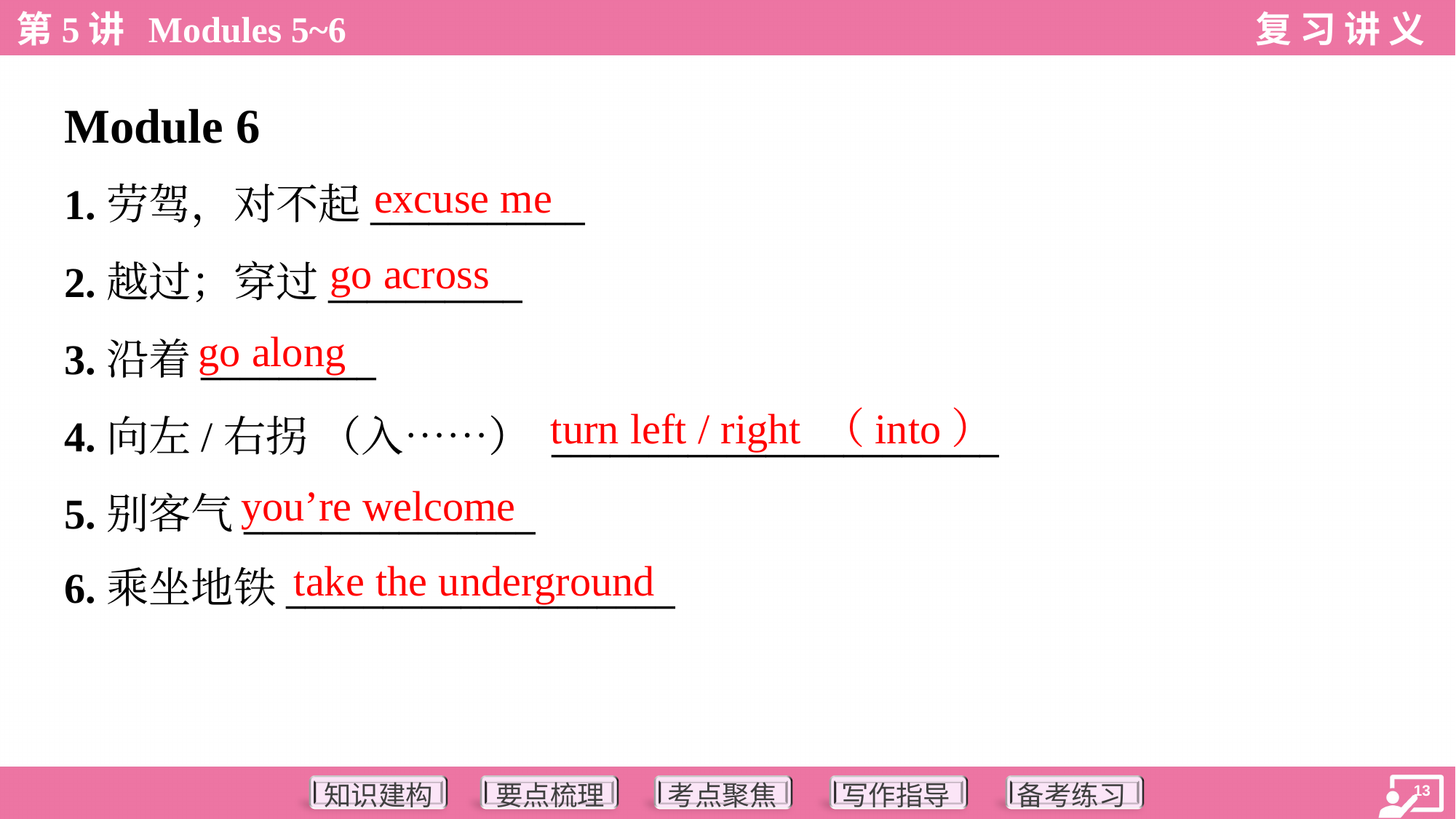

Module 6
excuse me
1.劳驾，对不起___________
2.越过；穿过__________
3.沿着_________
4.向左/右拐 （入……） _______________________
5.别客气_______________
6.乘坐地铁____________________
go across
go along
turn left / right （into）
you’re welcome
take the underground